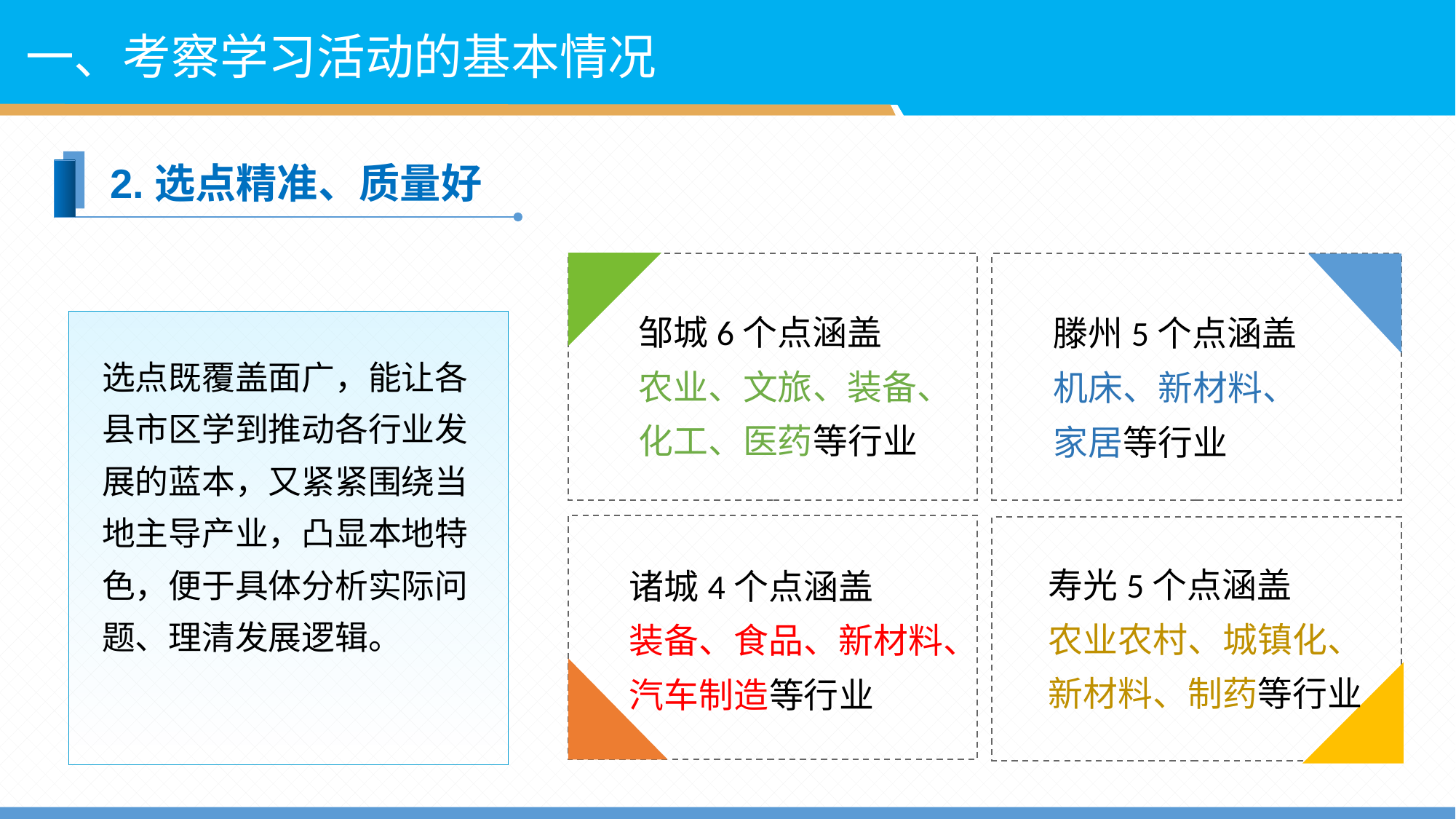

一、考察学习活动的基本情况

2.选点精准、质量好

邹城6个点涵盖
农业、文旅、装备、
化工、医药等行业
滕州5个点涵盖
机床、新材料、
家居等行业

选点既覆盖面广，能让各县市区学到推动各行业发展的蓝本，又紧紧围绕当地主导产业，凸显本地特色，便于具体分析实际问题、理清发展逻辑。

寿光5个点涵盖
农业农村、城镇化、
新材料、制药等行业
诸城4个点涵盖
装备、食品、新材料、
汽车制造等行业